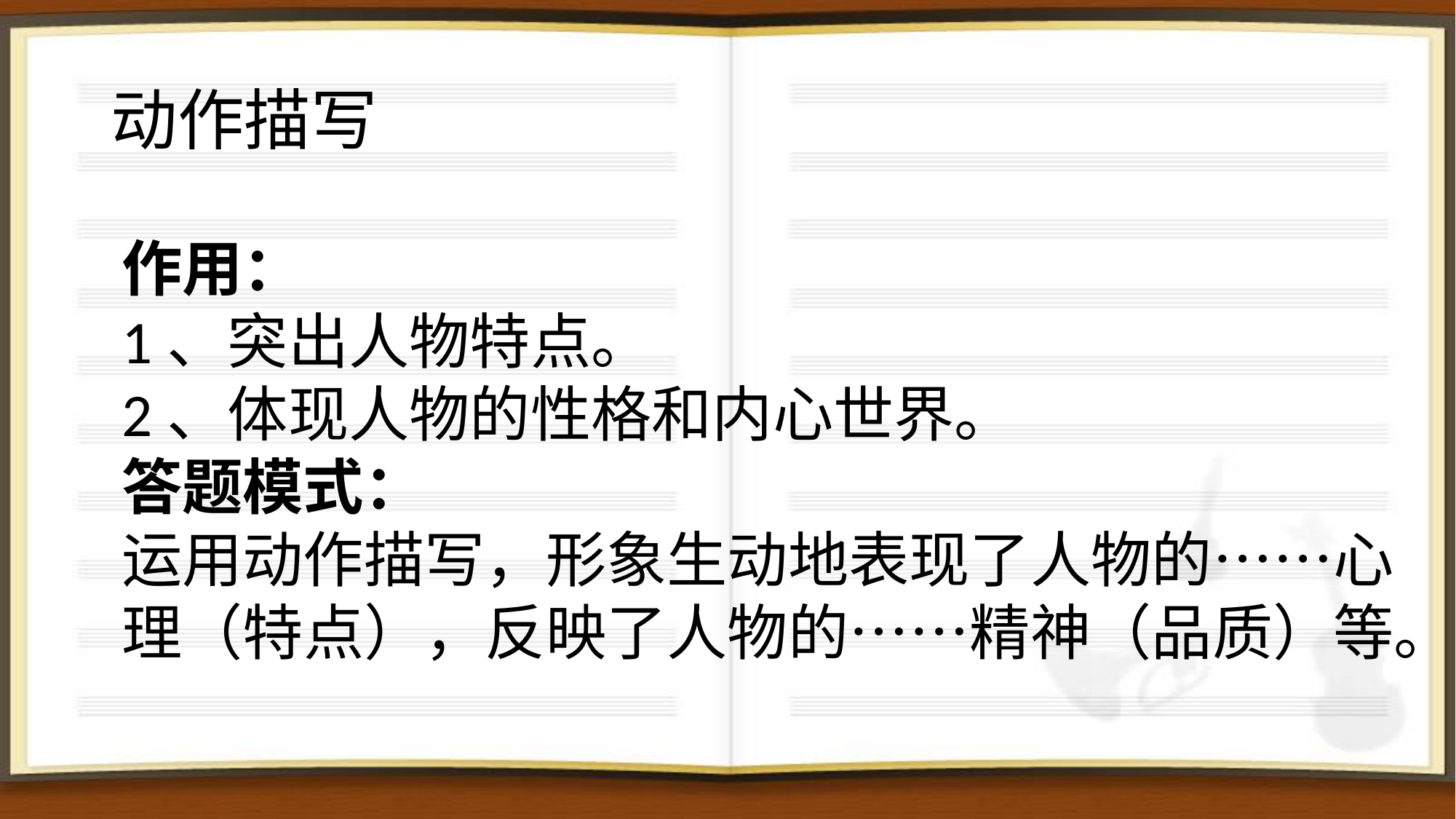

# 动作描写
作用：
1、突出人物特点。
2、体现人物的性格和内心世界。
答题模式：
运用动作描写，形象生动地表现了人物的……心理（特点），反映了人物的……精神（品质）等。